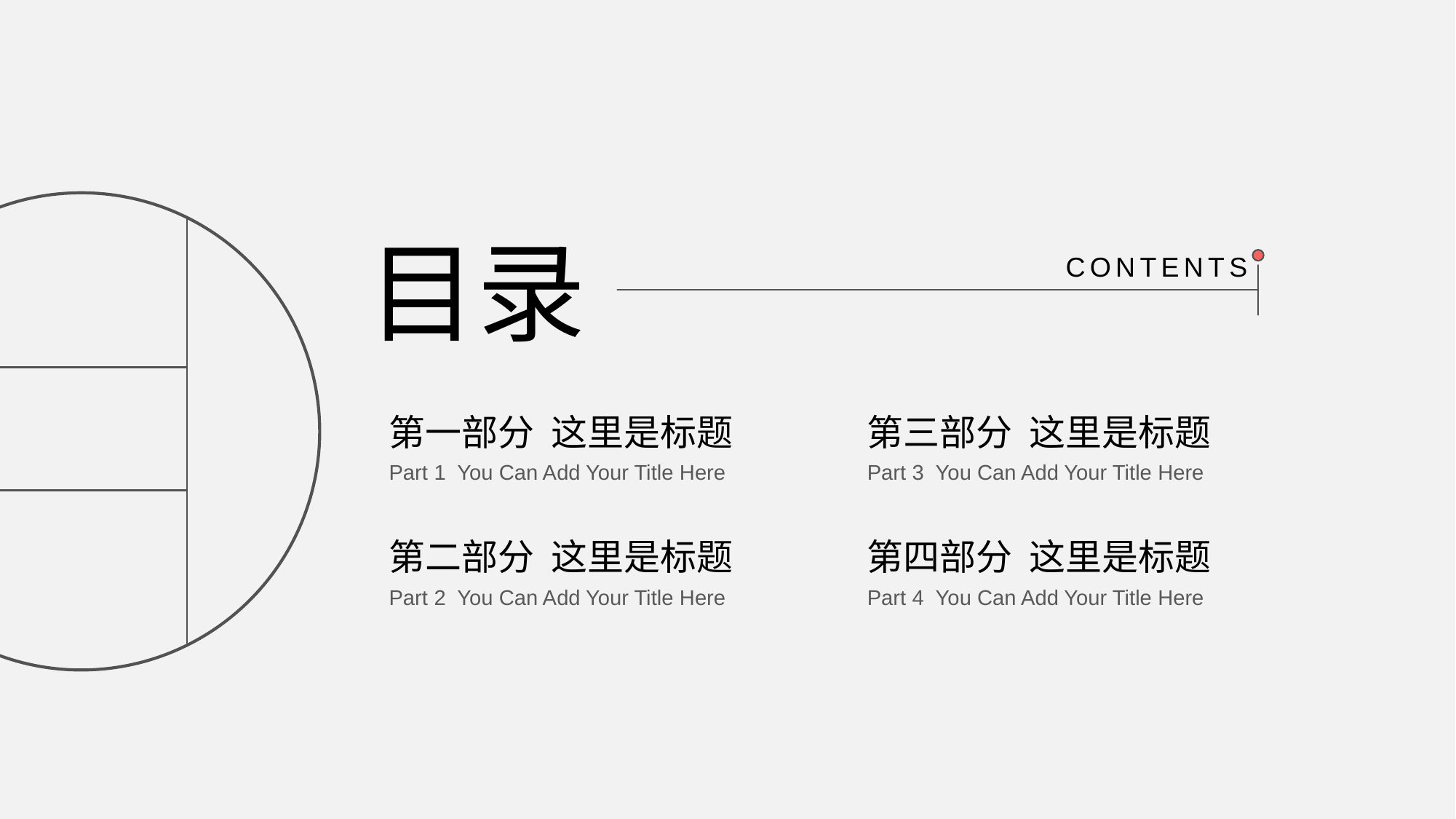

目录
CONTENTS

第一部分  这里是标题
第三部分  这里是标题
Part 1  You Can Add Your Title Here
Part 3  You Can Add Your Title Here
第二部分  这里是标题
第四部分  这里是标题
Part 2  You Can Add Your Title Here
Part 4  You Can Add Your Title Here